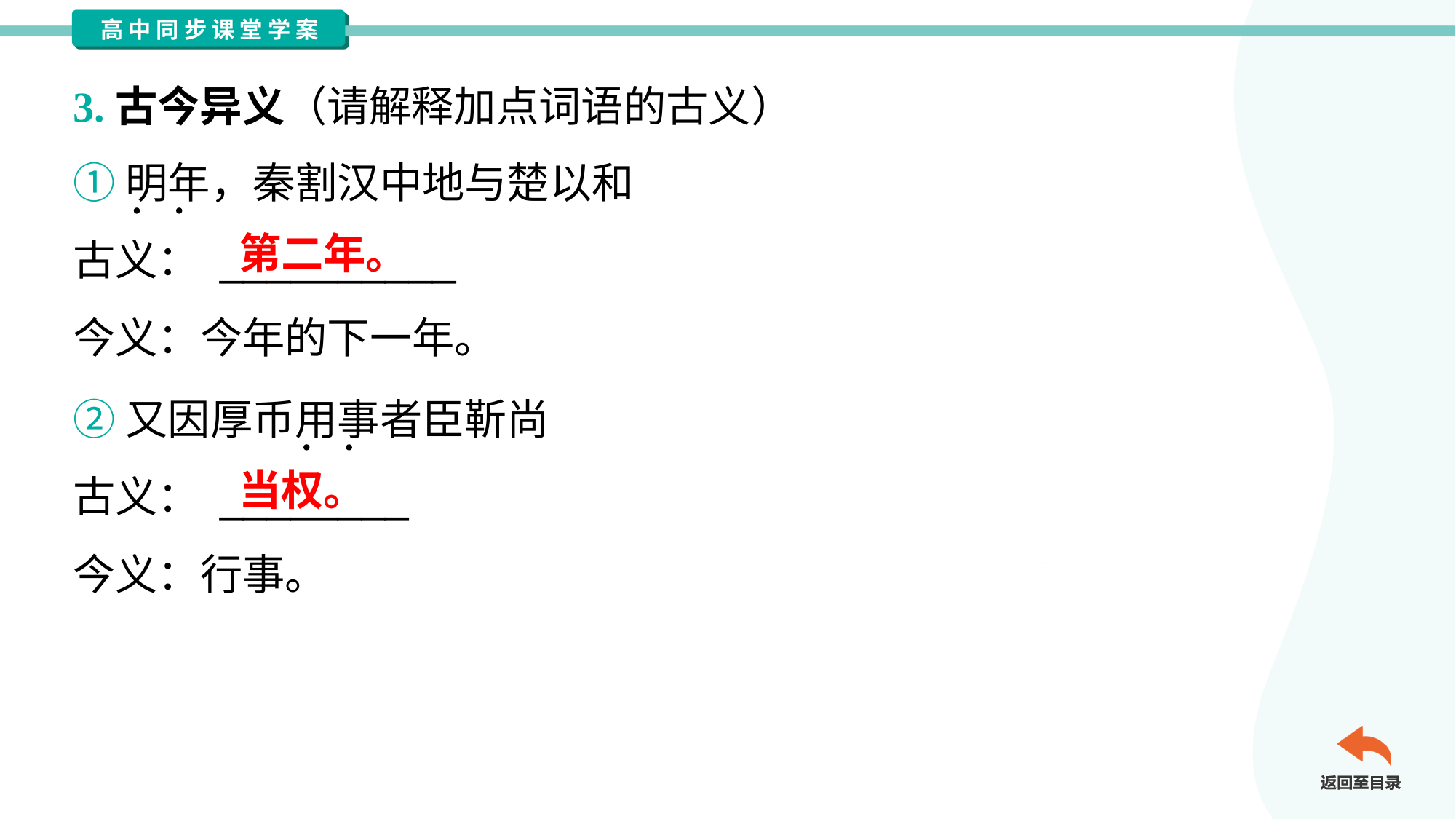

3.古今异义（请解释加点词语的古义）
①明年，秦割汉中地与楚以和
古义： __________
今义：今年的下一年。
第二年。

②又因厚币用事者臣靳尚
古义： ________
今义：行事。
当权。